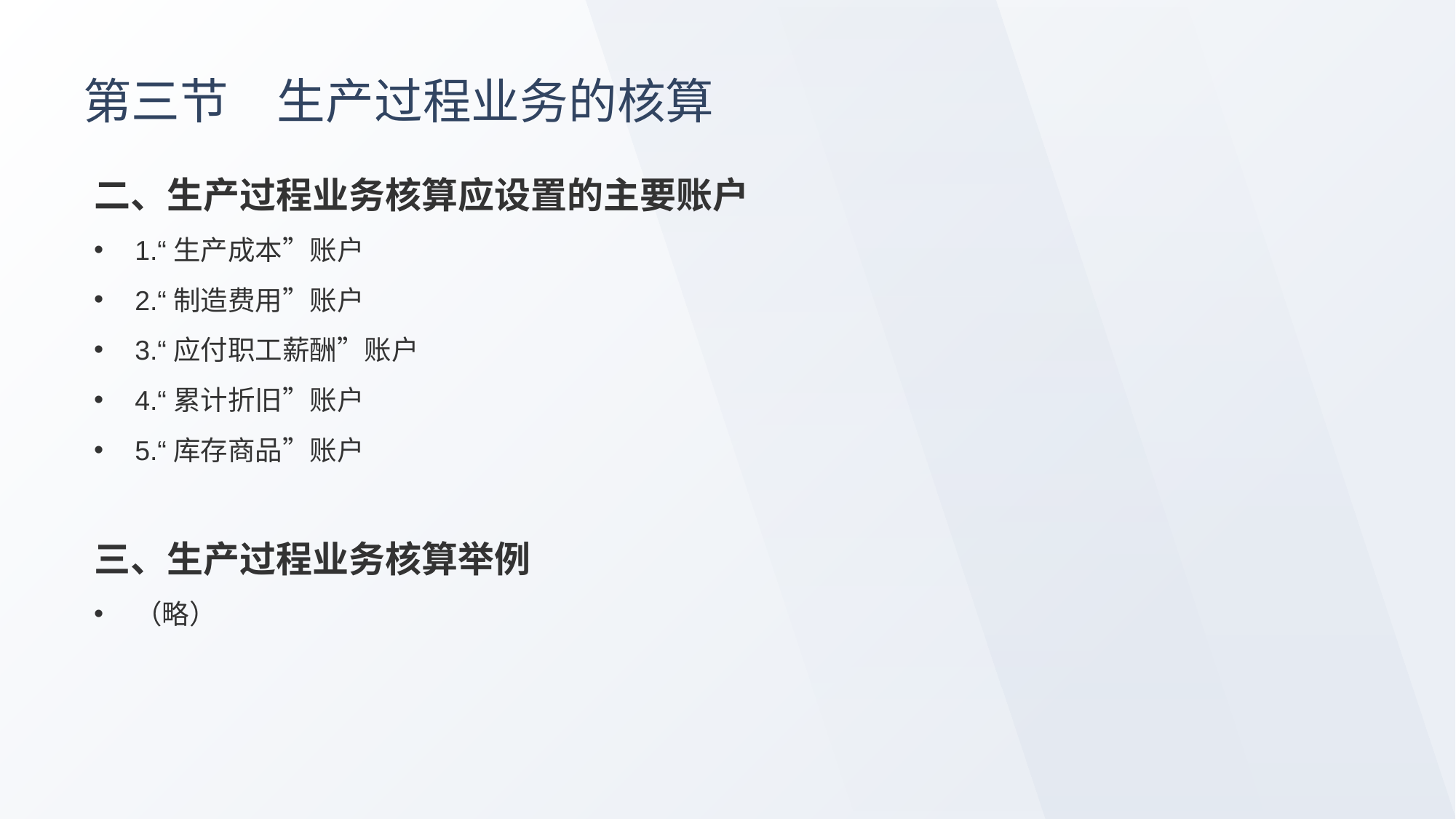

# 第三节　生产过程业务的核算
二、生产过程业务核算应设置的主要账户
1.“生产成本”账户
2.“制造费用”账户
3.“应付职工薪酬”账户
4.“累计折旧”账户
5.“库存商品”账户

三、生产过程业务核算举例
（略）